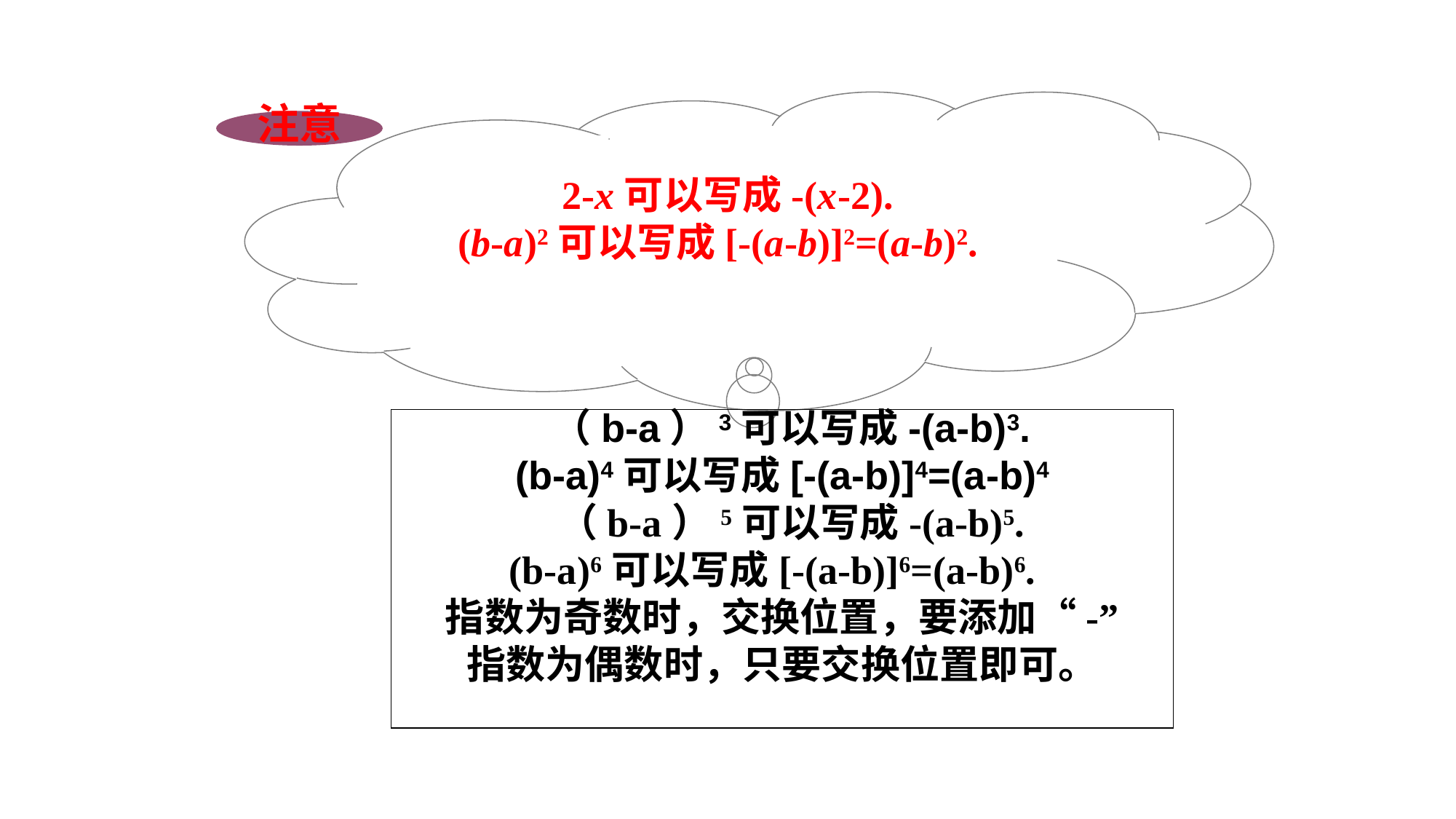

公因式为多项式时，刚才的例题中出现
 2-x可以写成-(x-2).
(b-a)2可以写成[-(a-b)]2=(a-b)2.
你还能举出一些类似的式子吗？

注意

 （b-a）3可以写成-(a-b)3.
(b-a)4可以写成[-(a-b)]4=(a-b)4
 （b-a）5可以写成-(a-b)5.
(b-a)6可以写成[-(a-b)]6=(a-b)6.
指数为奇数时，交换位置，要添加“-”
指数为偶数时，只要交换位置即可。